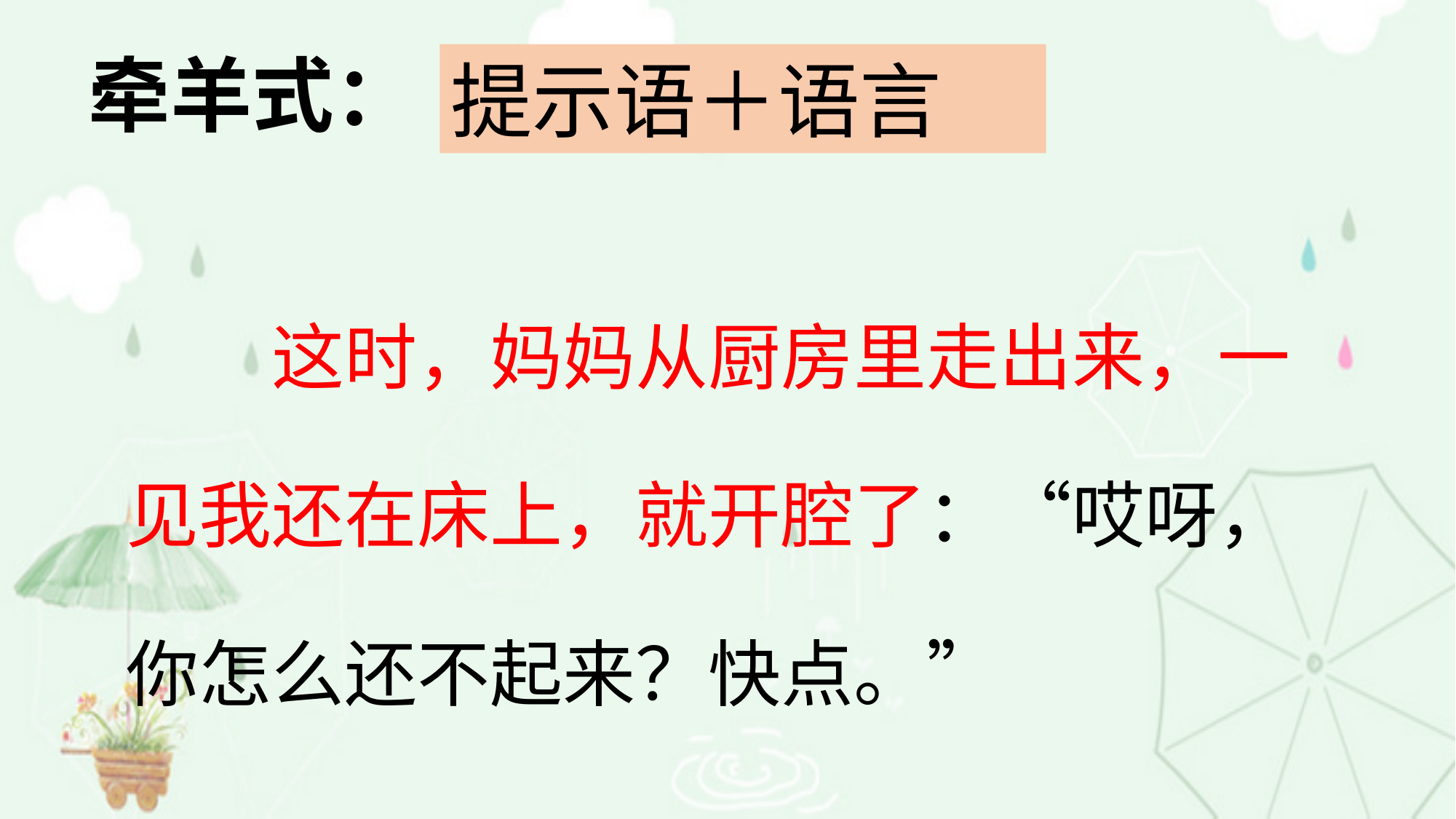

牵羊式：
提示语＋语言
这时，妈妈从厨房里走出来，一见我还在床上，就开腔了：“哎呀，你怎么还不起来？快点。”